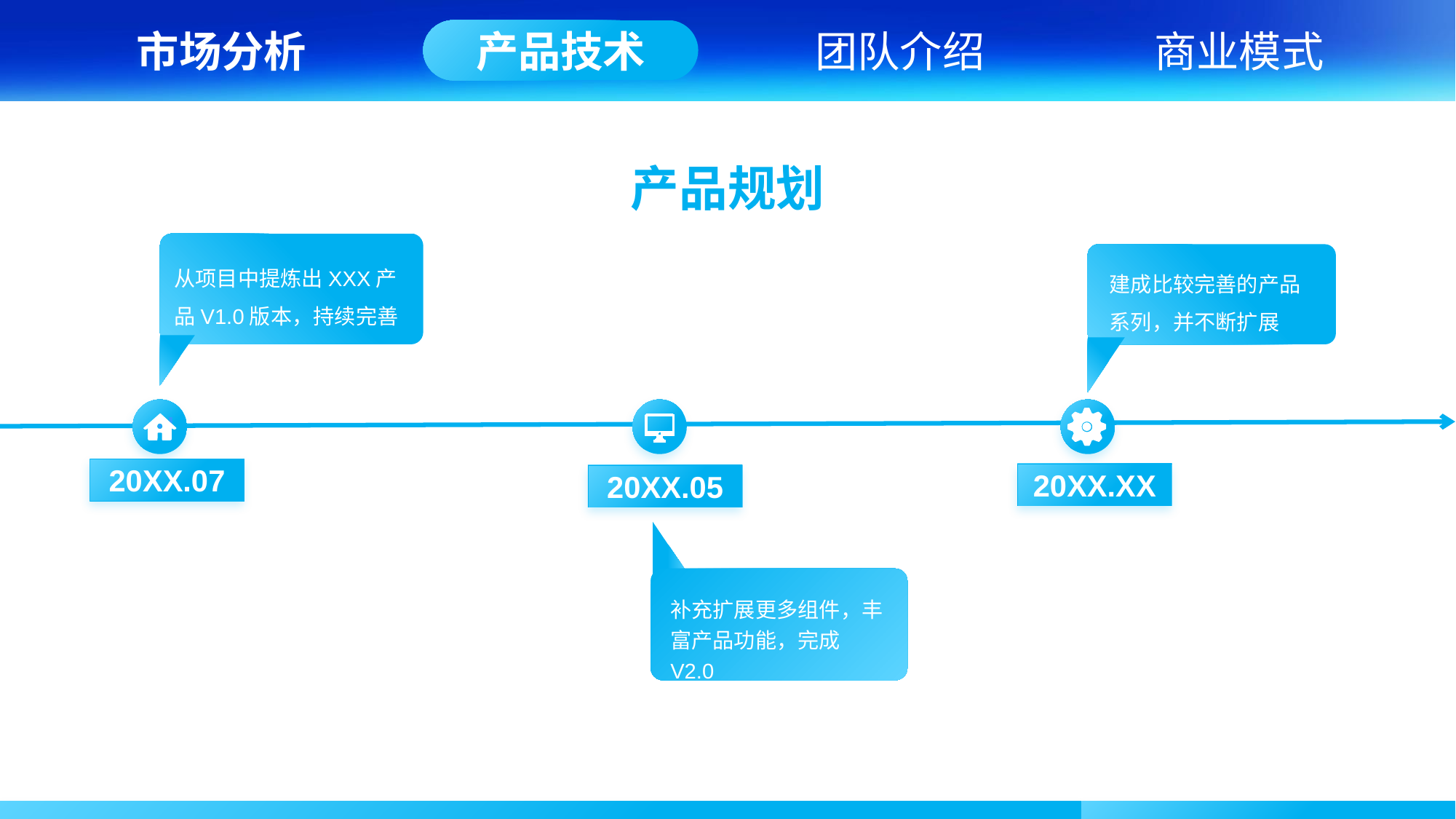

市场分析
产品技术
团队介绍
商业模式
产品规划

从项目中提炼出XXX产品V1.0版本，持续完善
建成比较完善的产品系列，并不断扩展

20XX.07
20XX.XX
20XX.05

补充扩展更多组件，丰富产品功能，完成V2.0